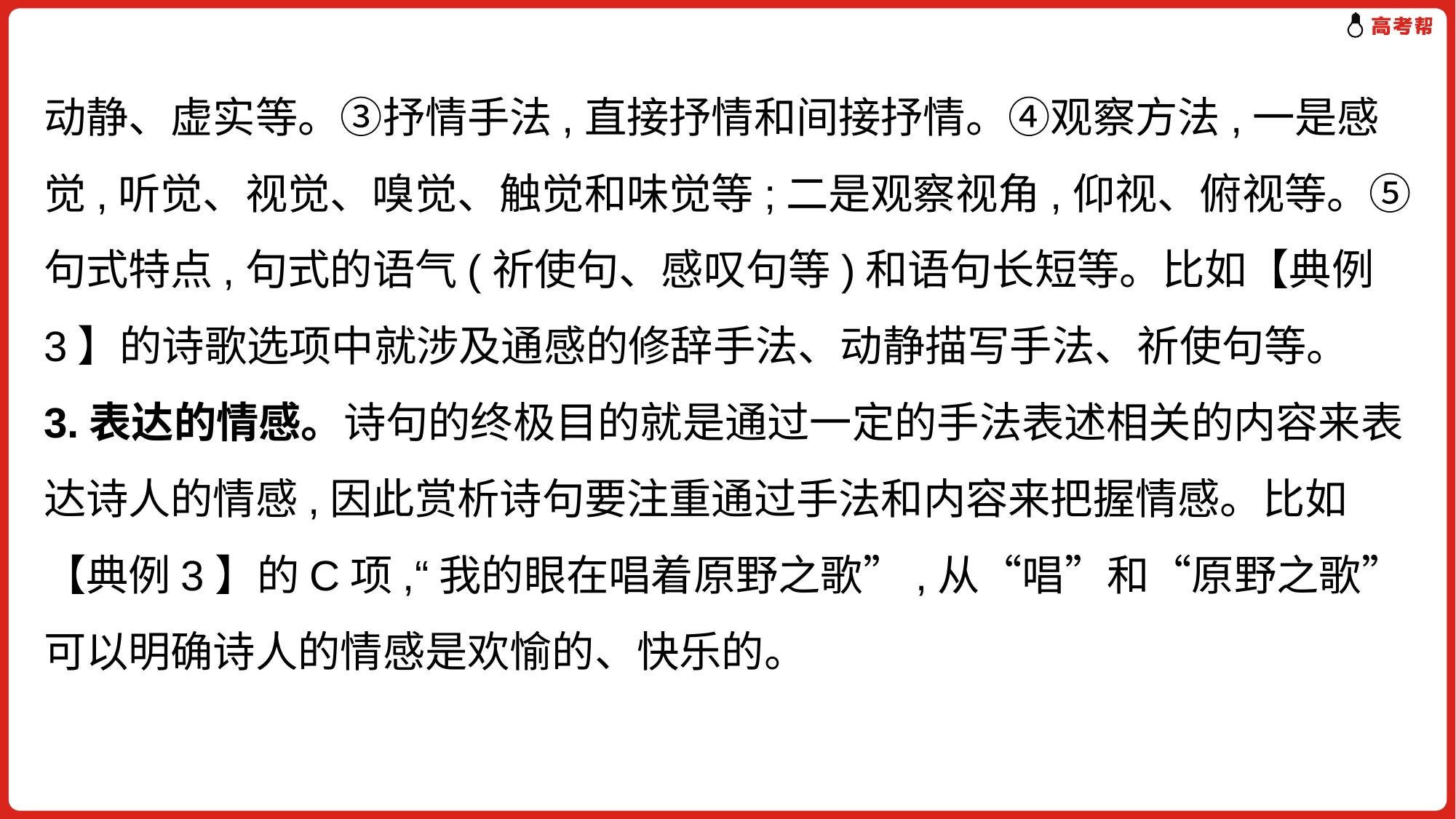

动静、虚实等。③抒情手法,直接抒情和间接抒情。④观察方法,一是感觉,听觉、视觉、嗅觉、触觉和味觉等;二是观察视角,仰视、俯视等。⑤句式特点,句式的语气(祈使句、感叹句等)和语句长短等。比如【典例3】的诗歌选项中就涉及通感的修辞手法、动静描写手法、祈使句等。
3.表达的情感。诗句的终极目的就是通过一定的手法表述相关的内容来表达诗人的情感,因此赏析诗句要注重通过手法和内容来把握情感。比如【典例3】的C项,“我的眼在唱着原野之歌”,从“唱”和“原野之歌”可以明确诗人的情感是欢愉的、快乐的。